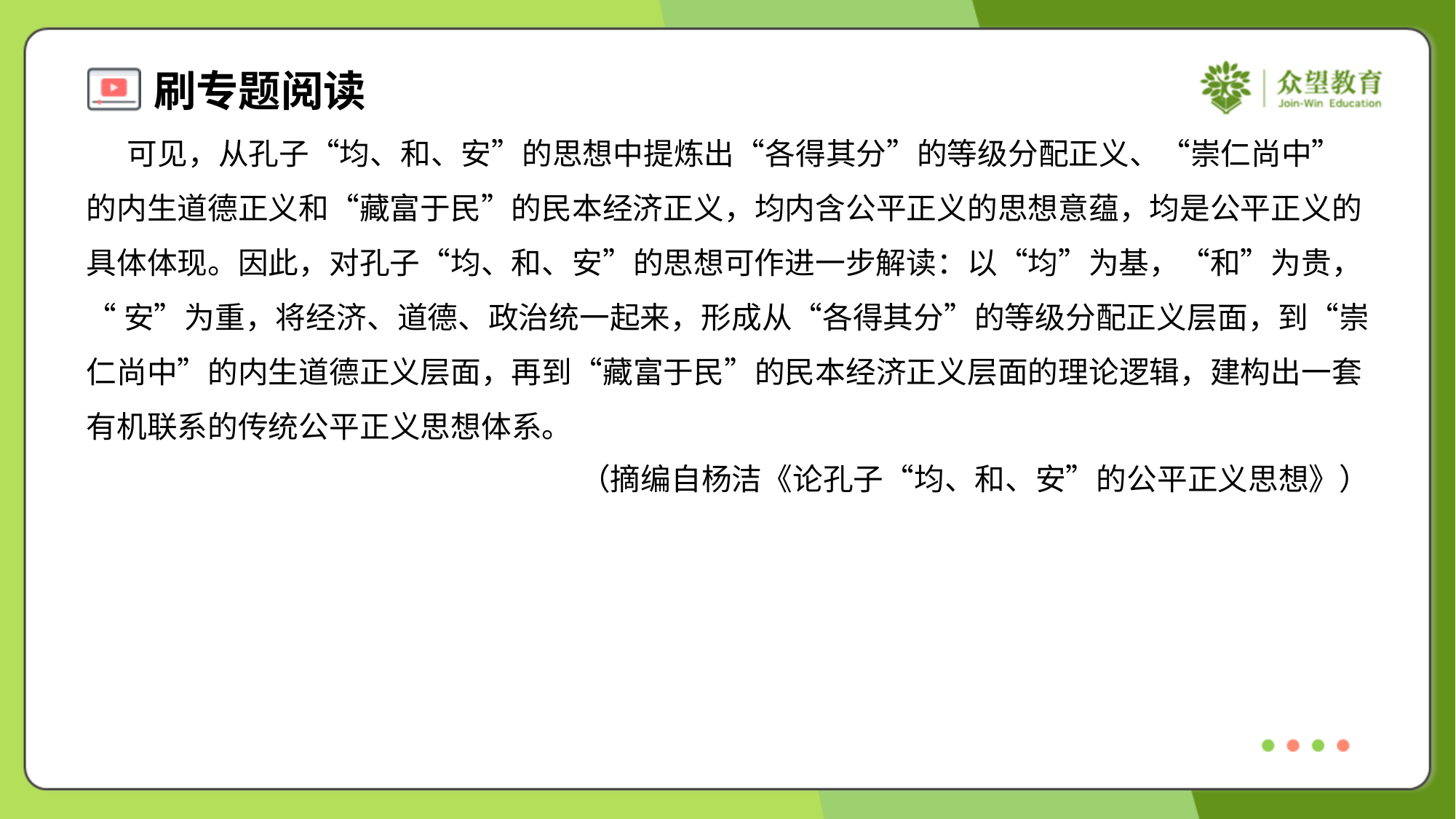

可见，从孔子“均、和、安”的思想中提炼出“各得其分”的等级分配正义、“崇仁尚中”
的内生道德正义和“藏富于民”的民本经济正义，均内含公平正义的思想意蕴，均是公平正义的
具体体现。因此，对孔子“均、和、安”的思想可作进一步解读：以“均”为基，“和”为贵，
“安”为重，将经济、道德、政治统一起来，形成从“各得其分”的等级分配正义层面，到“崇
仁尚中”的内生道德正义层面，再到“藏富于民”的民本经济正义层面的理论逻辑，建构出一套
有机联系的传统公平正义思想体系。
（摘编自杨洁《论孔子“均、和、安”的公平正义思想》）